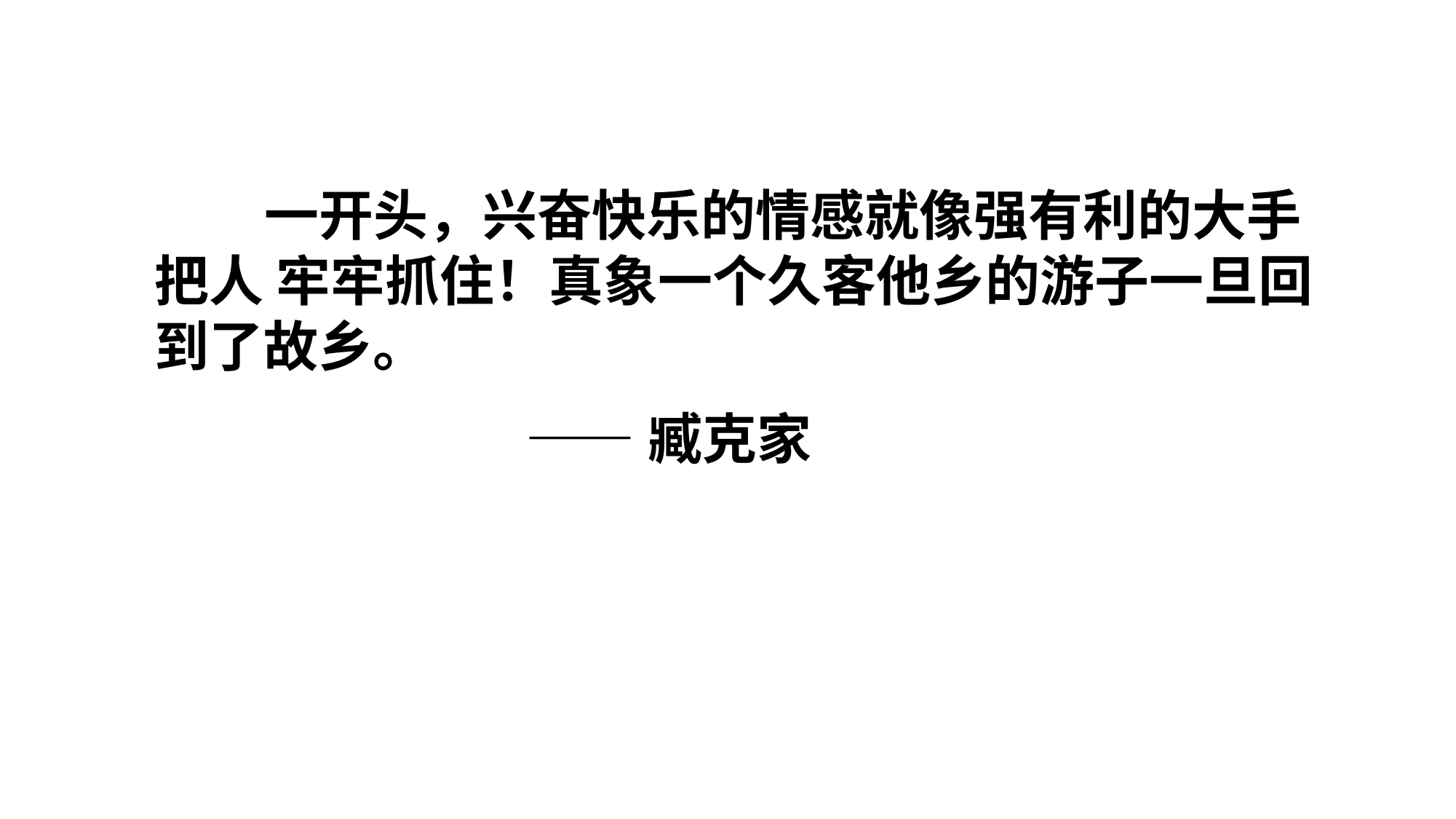

一开头，兴奋快乐的情感就像强有利的大手把人 牢牢抓住！真象一个久客他乡的游子一旦回到了故乡。
                              ——臧克家